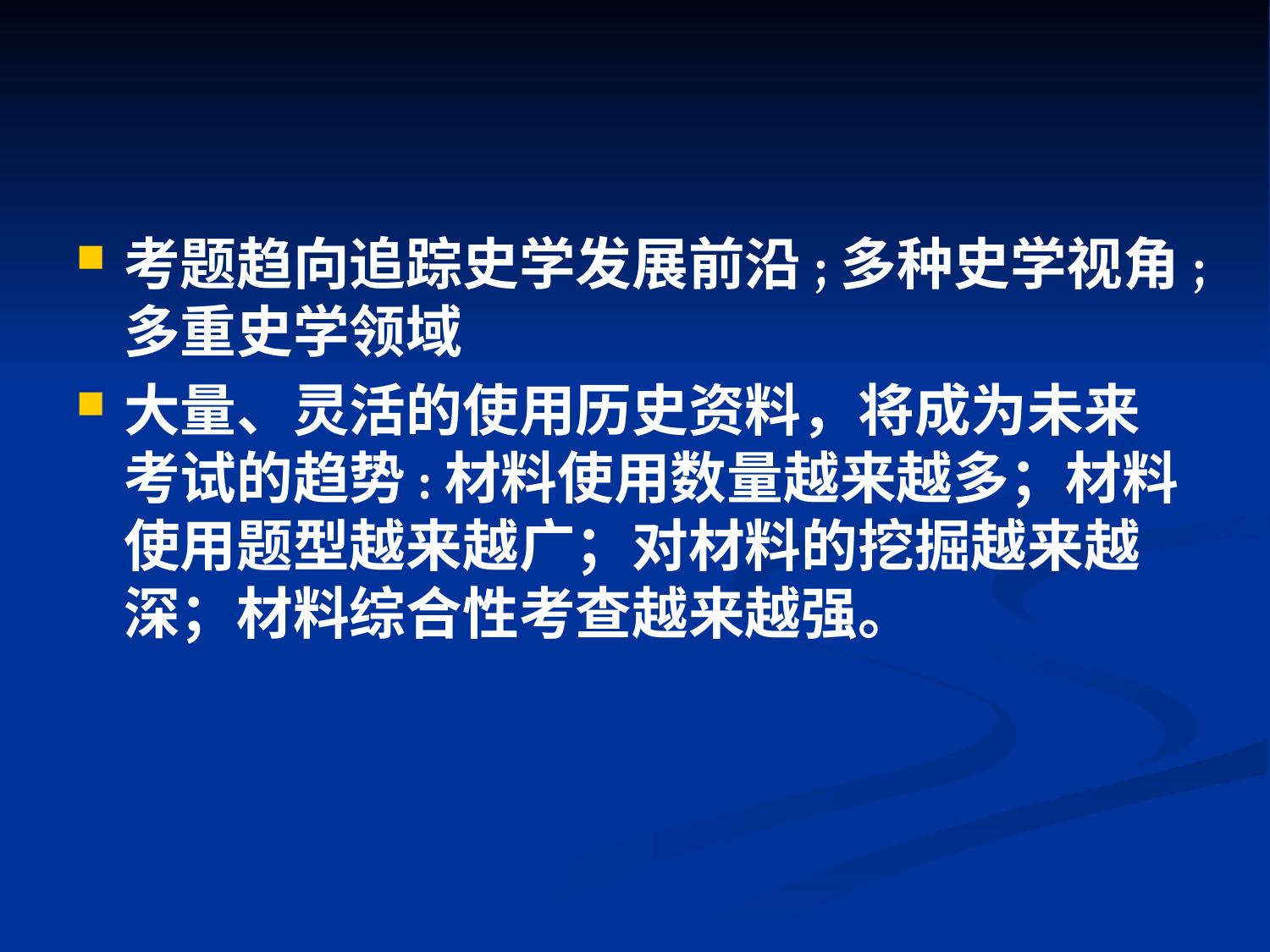

考题趋向追踪史学发展前沿;多种史学视角;多重史学领域
大量、灵活的使用历史资料，将成为未来考试的趋势:材料使用数量越来越多；材料使用题型越来越广；对材料的挖掘越来越深；材料综合性考查越来越强。